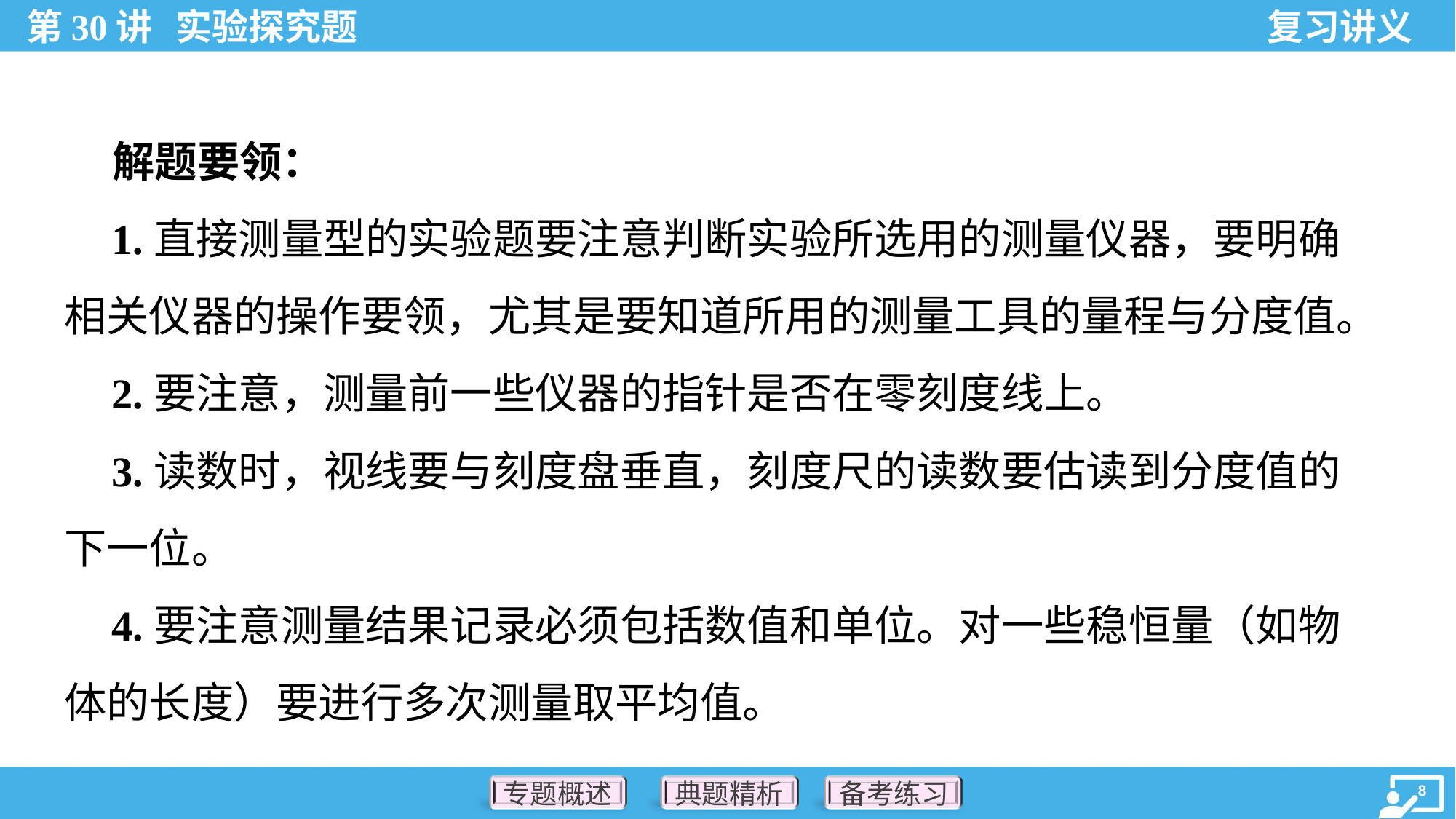

解题要领：
    1.直接测量型的实验题要注意判断实验所选用的测量仪器，要明确
相关仪器的操作要领，尤其是要知道所用的测量工具的量程与分度值。
    2.要注意，测量前一些仪器的指针是否在零刻度线上。
    3.读数时，视线要与刻度盘垂直，刻度尺的读数要估读到分度值的
下一位。
    4.要注意测量结果记录必须包括数值和单位。对一些稳恒量（如物
体的长度）要进行多次测量取平均值。